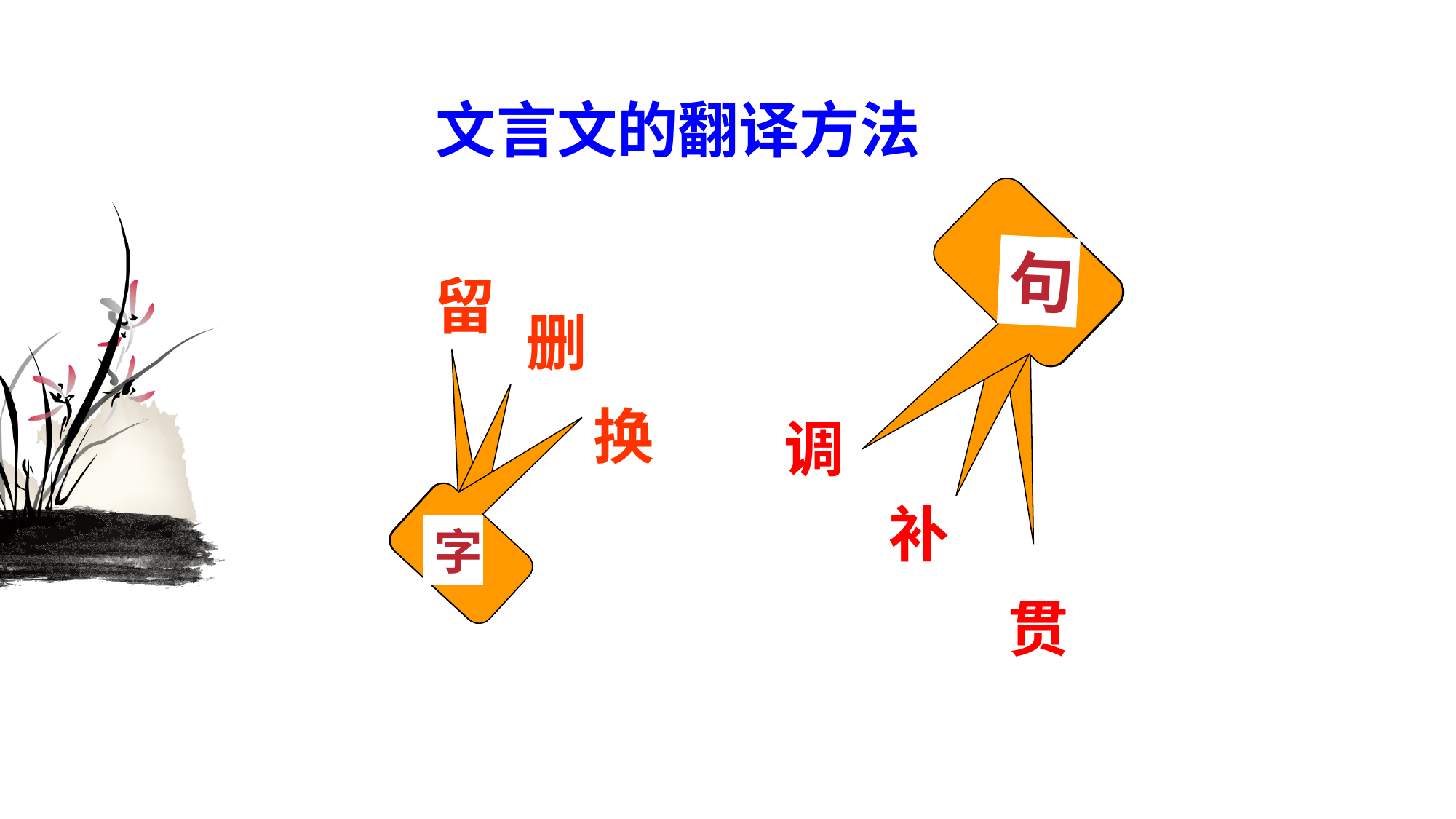

文言文的翻译方法

句
留
删
换
调
补

字
贯